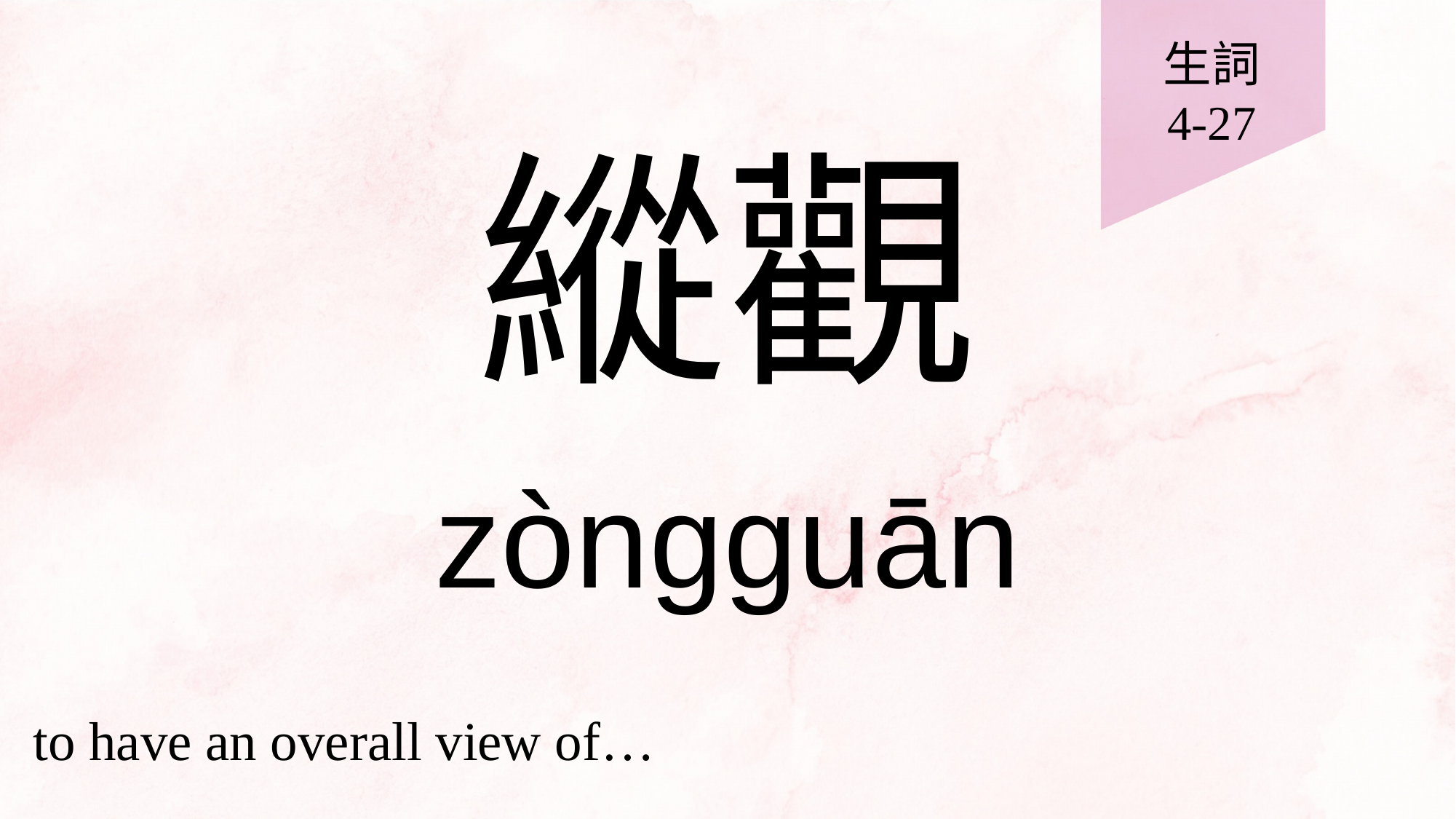

生詞
4-27
# 縱觀
zòngguān
to have an overall view of…